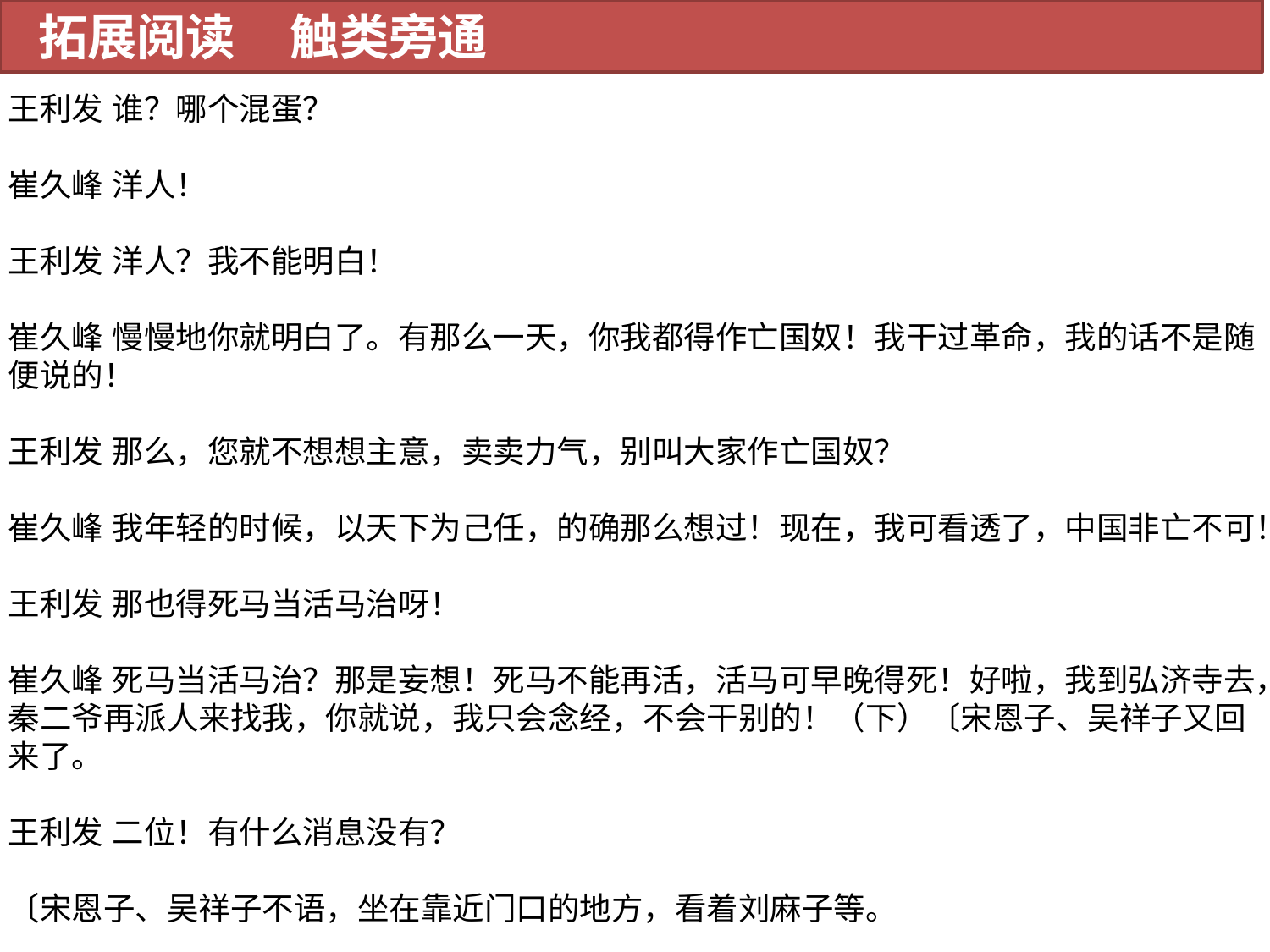

拓展阅读    触类旁通
王利发 谁？哪个混蛋？

崔久峰 洋人！

王利发 洋人？我不能明白！

崔久峰 慢慢地你就明白了。有那么一天，你我都得作亡国奴！我干过革命，我的话不是随便说的！

王利发 那么，您就不想想主意，卖卖力气，别叫大家作亡国奴？

崔久峰 我年轻的时候，以天下为己任，的确那么想过！现在，我可看透了，中国非亡不可！

王利发 那也得死马当活马治呀！

崔久峰 死马当活马治？那是妄想！死马不能再活，活马可早晚得死！好啦，我到弘济寺去，秦二爷再派人来找我，你就说，我只会念经，不会干别的！（下）〔宋恩子、吴祥子又回来了。

王利发 二位！有什么消息没有？

〔宋恩子、吴祥子不语，坐在靠近门口的地方，看着刘麻子等。